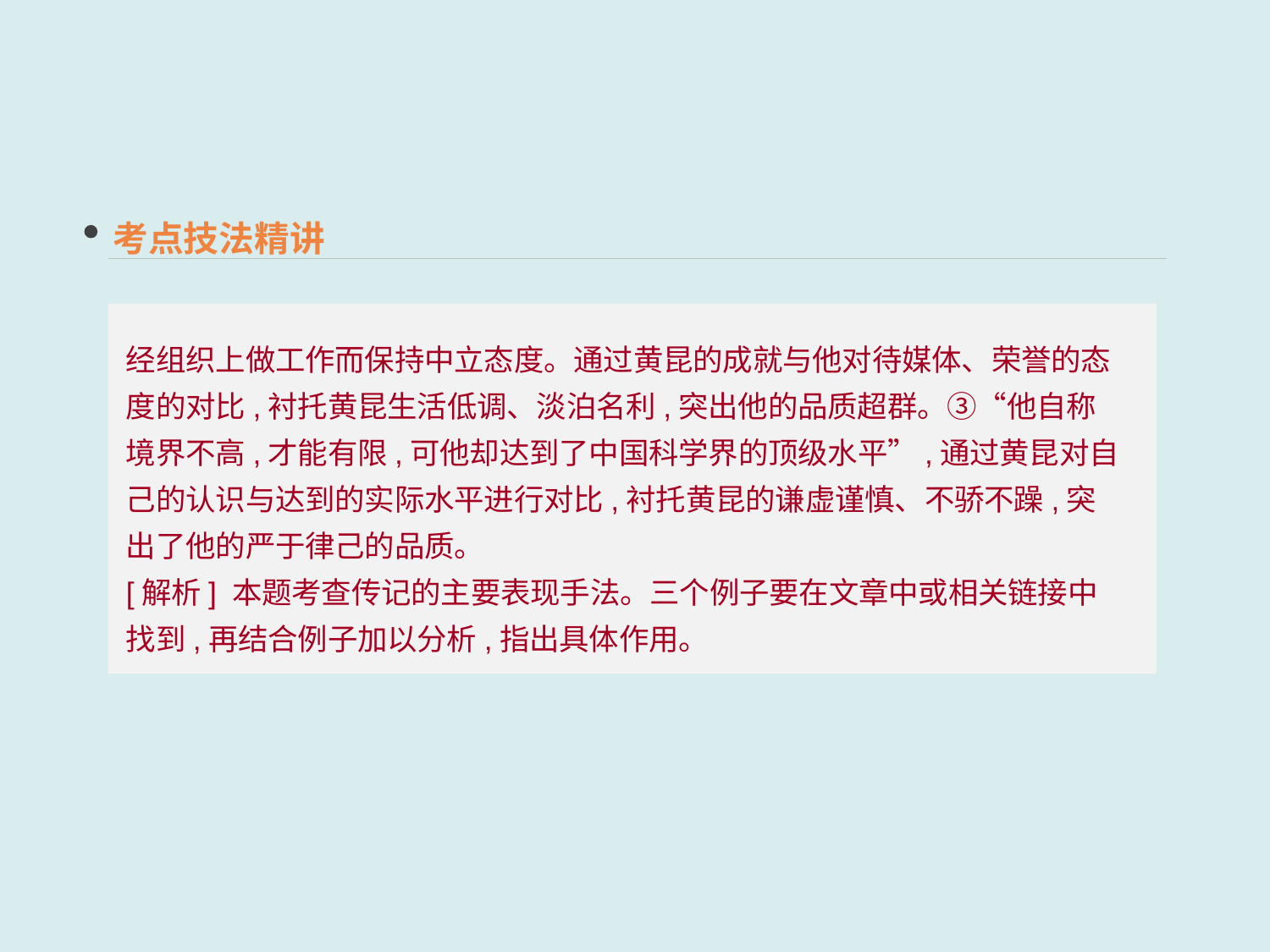

考点技法精讲

经组织上做工作而保持中立态度。通过黄昆的成就与他对待媒体、荣誉的态度的对比,衬托黄昆生活低调、淡泊名利,突出他的品质超群。③“他自称境界不高,才能有限,可他却达到了中国科学界的顶级水平”,通过黄昆对自己的认识与达到的实际水平进行对比,衬托黄昆的谦虚谨慎、不骄不躁,突出了他的严于律己的品质。
[解析] 本题考查传记的主要表现手法。三个例子要在文章中或相关链接中找到,再结合例子加以分析,指出具体作用。